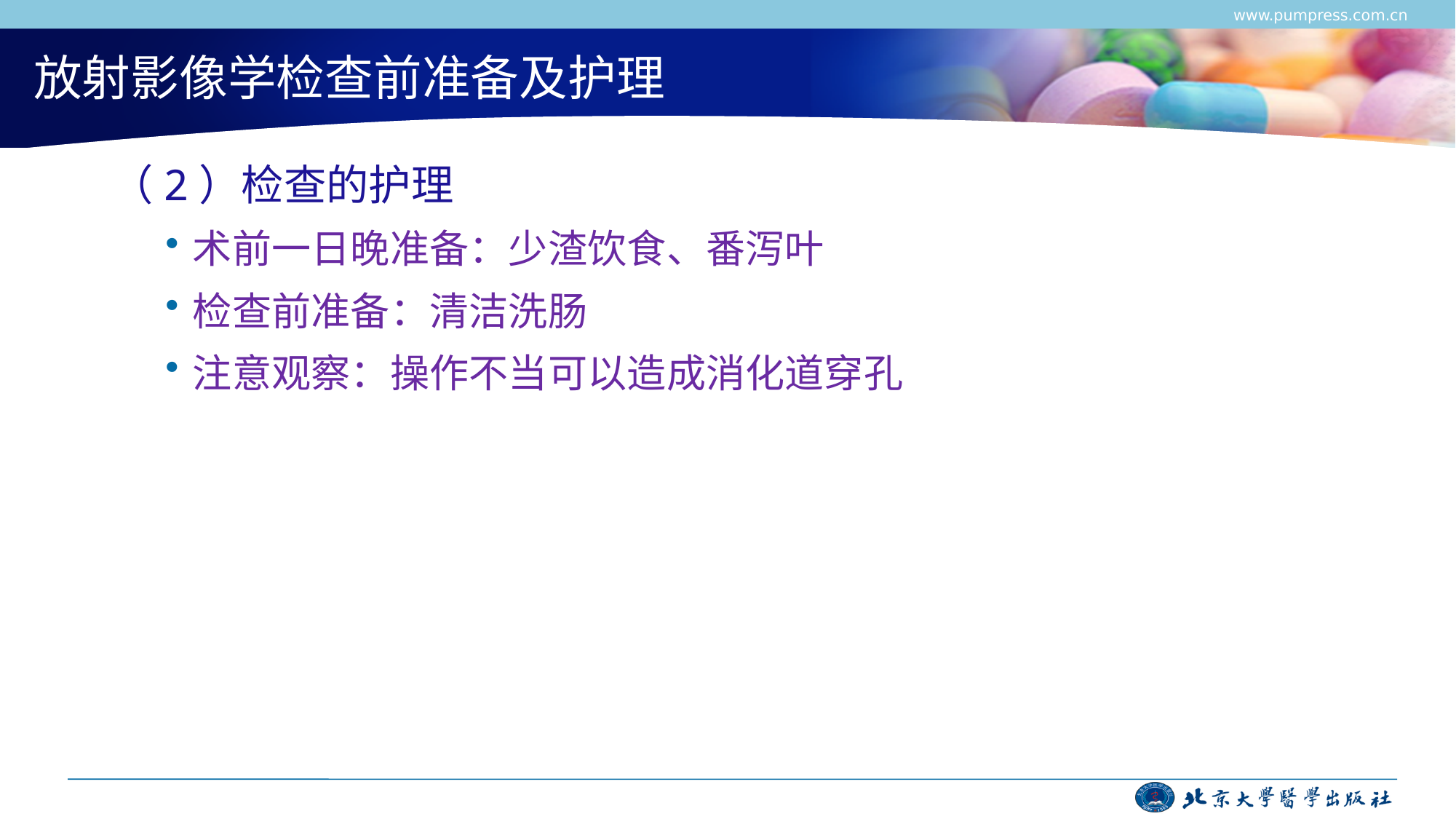

www.pumpress.com.cn
# 放射影像学检查前准备及护理
（2）检查的护理
术前一日晚准备：少渣饮食、番泻叶
检查前准备：清洁洗肠
注意观察：操作不当可以造成消化道穿孔